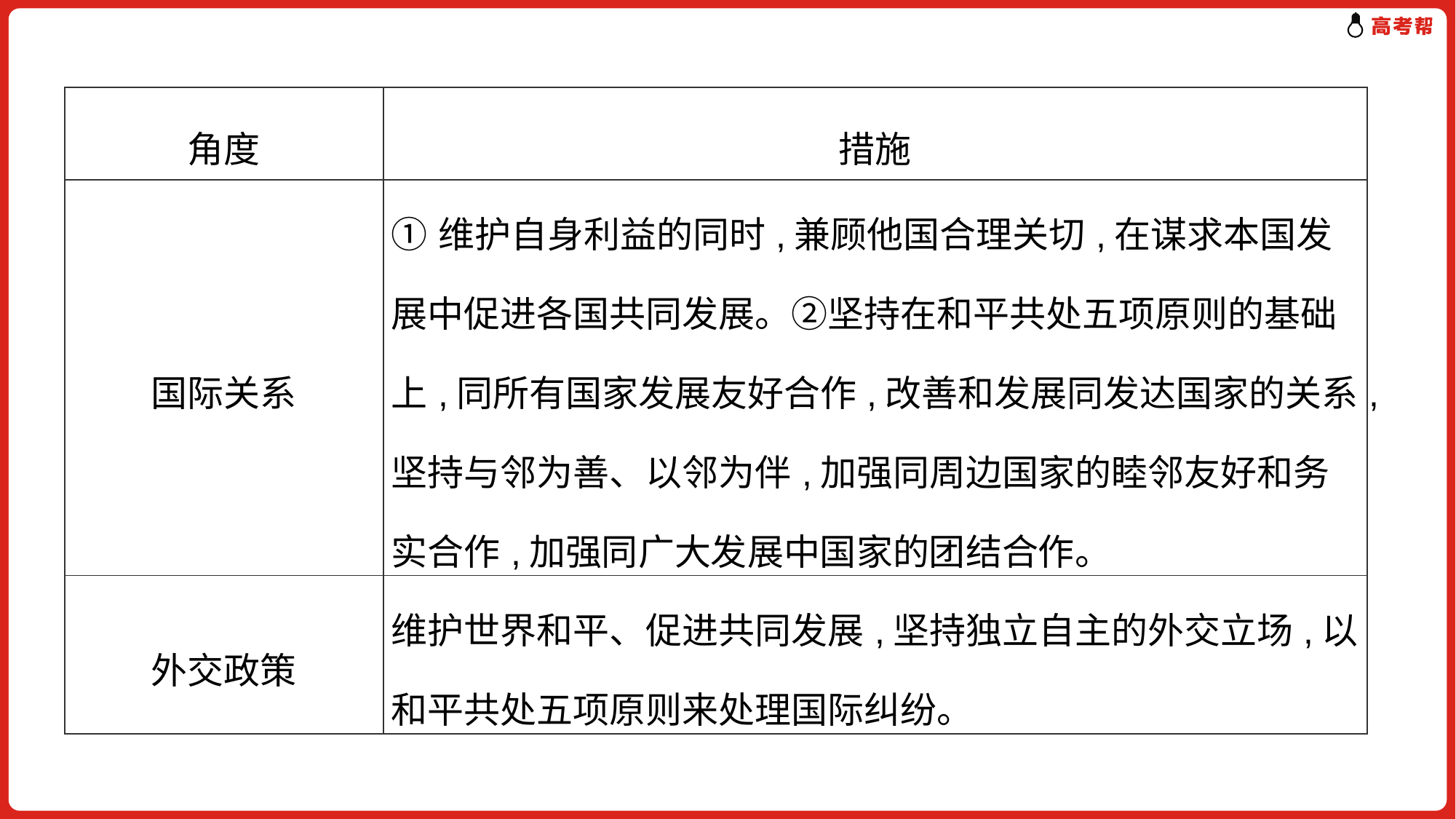

| 角度 | 措施 |
| --- | --- |
| 国际关系 | ①维护自身利益的同时,兼顾他国合理关切,在谋求本国发展中促进各国共同发展。②坚持在和平共处五项原则的基础上,同所有国家发展友好合作,改善和发展同发达国家的关系,坚持与邻为善、以邻为伴,加强同周边国家的睦邻友好和务实合作,加强同广大发展中国家的团结合作。 |
| 外交政策 | 维护世界和平、促进共同发展,坚持独立自主的外交立场,以和平共处五项原则来处理国际纠纷。 |